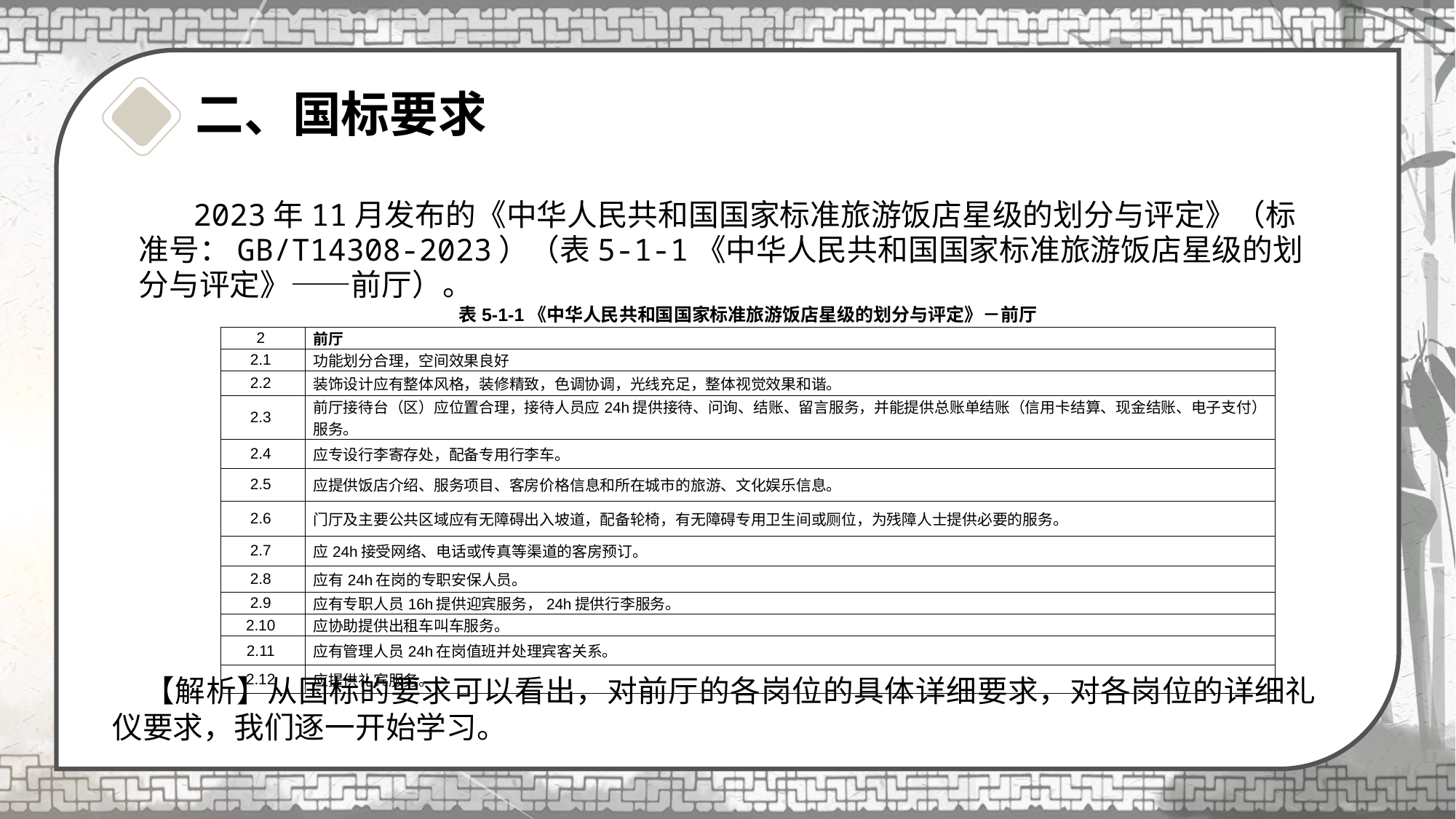

# 二、国标要求
   2023年11月发布的《中华人民共和国国家标准旅游饭店星级的划分与评定》（标准号：GB/T14308-2023）（表5-1-1《中华人民共和国国家标准旅游饭店星级的划分与评定》——前厅）。

| 表5-1-1《中华人民共和国国家标准旅游饭店星级的划分与评定》－前厅 |  |
| --- | --- |
| 2 | 前厅 |
| 2.1 | 功能划分合理，空间效果良好 |
| 2.2 | 装饰设计应有整体风格，装修精致，色调协调，光线充足，整体视觉效果和谐。 |
| 2.3 | 前厅接待台（区）应位置合理，接待人员应24h提供接待、问询、结账、留言服务，并能提供总账单结账（信用卡结算、现金结账、电子支付）服务。 |
| 2.4 | 应专设行李寄存处，配备专用行李车。 |
| 2.5 | 应提供饭店介绍、服务项目、客房价格信息和所在城市的旅游、文化娱乐信息。 |
| 2.6 | 门厅及主要公共区域应有无障碍出入坡道，配备轮椅，有无障碍专用卫生间或厕位，为残障人士提供必要的服务。 |
| 2.7 | 应24h接受网络、电话或传真等渠道的客房预订。 |
| 2.8 | 应有24h在岗的专职安保人员。 |
| 2.9 | 应有专职人员16h提供迎宾服务，24h提供行李服务。 |
| 2.10 | 应协助提供出租车叫车服务。 |
| 2.11 | 应有管理人员24h在岗值班并处理宾客关系。 |
| 2.12 | 应提供礼宾服务。 |
|  |  |
【解析】从国标的要求可以看出，对前厅的各岗位的具体详细要求，对各岗位的详细礼仪要求，我们逐一开始学习。